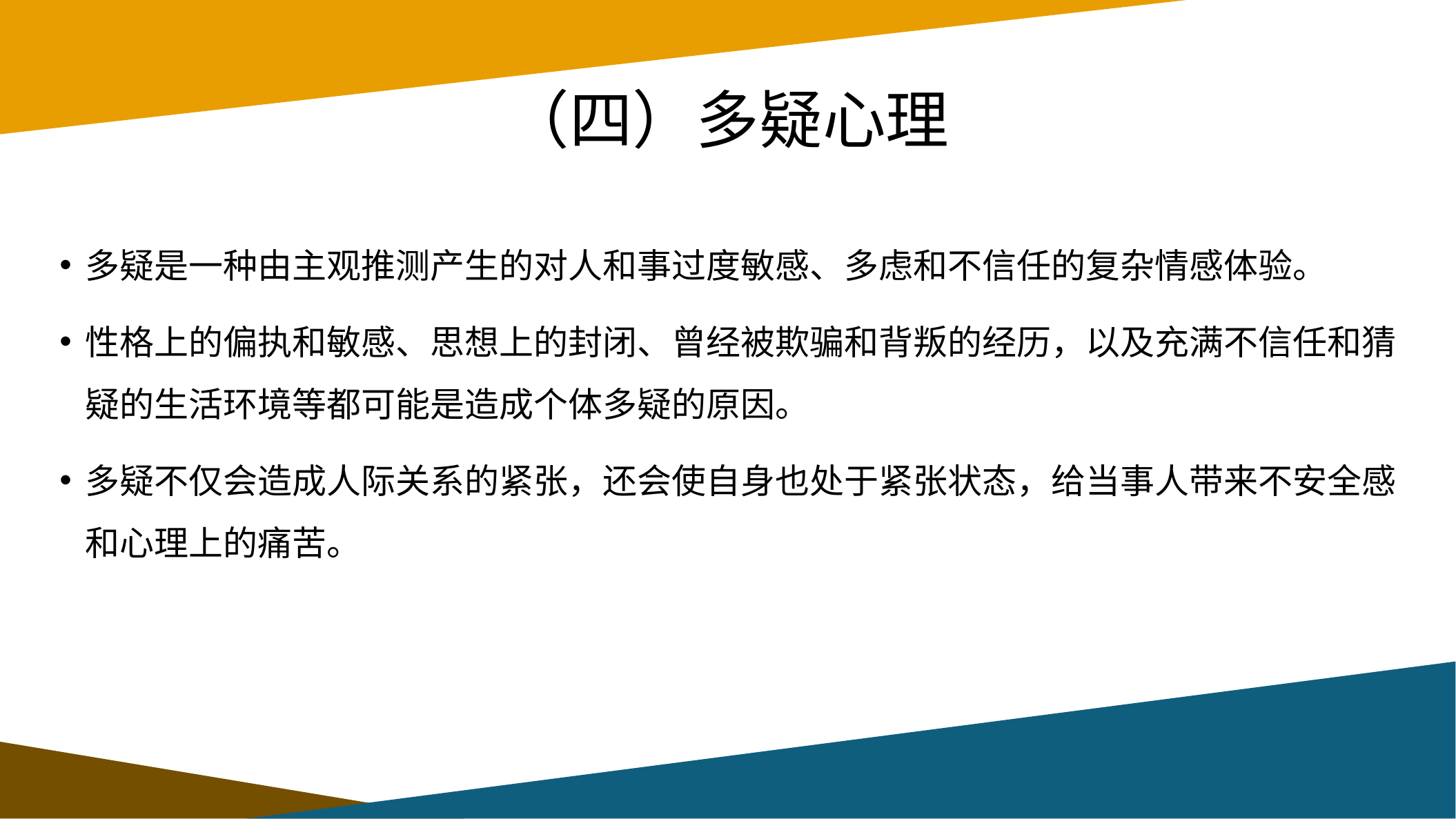

# （四）多疑心理
多疑是一种由主观推测产生的对人和事过度敏感、多虑和不信任的复杂情感体验。
性格上的偏执和敏感、思想上的封闭、曾经被欺骗和背叛的经历，以及充满不信任和猜疑的生活环境等都可能是造成个体多疑的原因。
多疑不仅会造成人际关系的紧张，还会使自身也处于紧张状态，给当事人带来不安全感和心理上的痛苦。